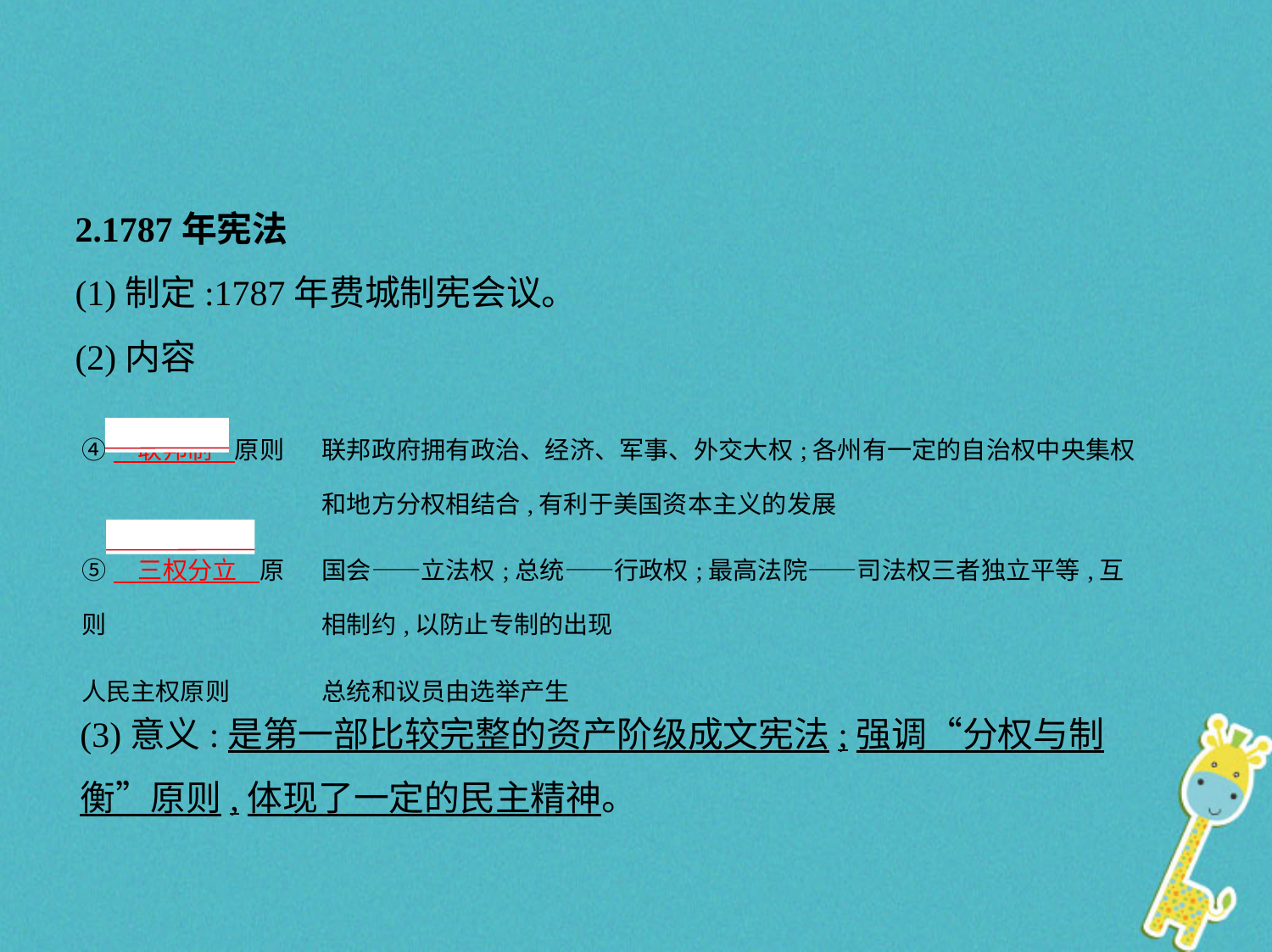

2.1787年宪法
(1)制定:1787年费城制宪会议。
(2)内容
| ④　联邦制    原则 | 联邦政府拥有政治、经济、军事、外交大权;各州有一定的自治权中央集权和地方分权相结合,有利于美国资本主义的发展 |
| --- | --- |
| ⑤　三权分立    原则 | 国会——立法权;总统——行政权;最高法院——司法权三者独立平等,互相制约,以防止专制的出现 |
| 人民主权原则 | 总统和议员由选举产生 |

(3)意义:是第一部比较完整的资产阶级成文宪法;强调“分权与制
衡”原则,体现了一定的民主精神。